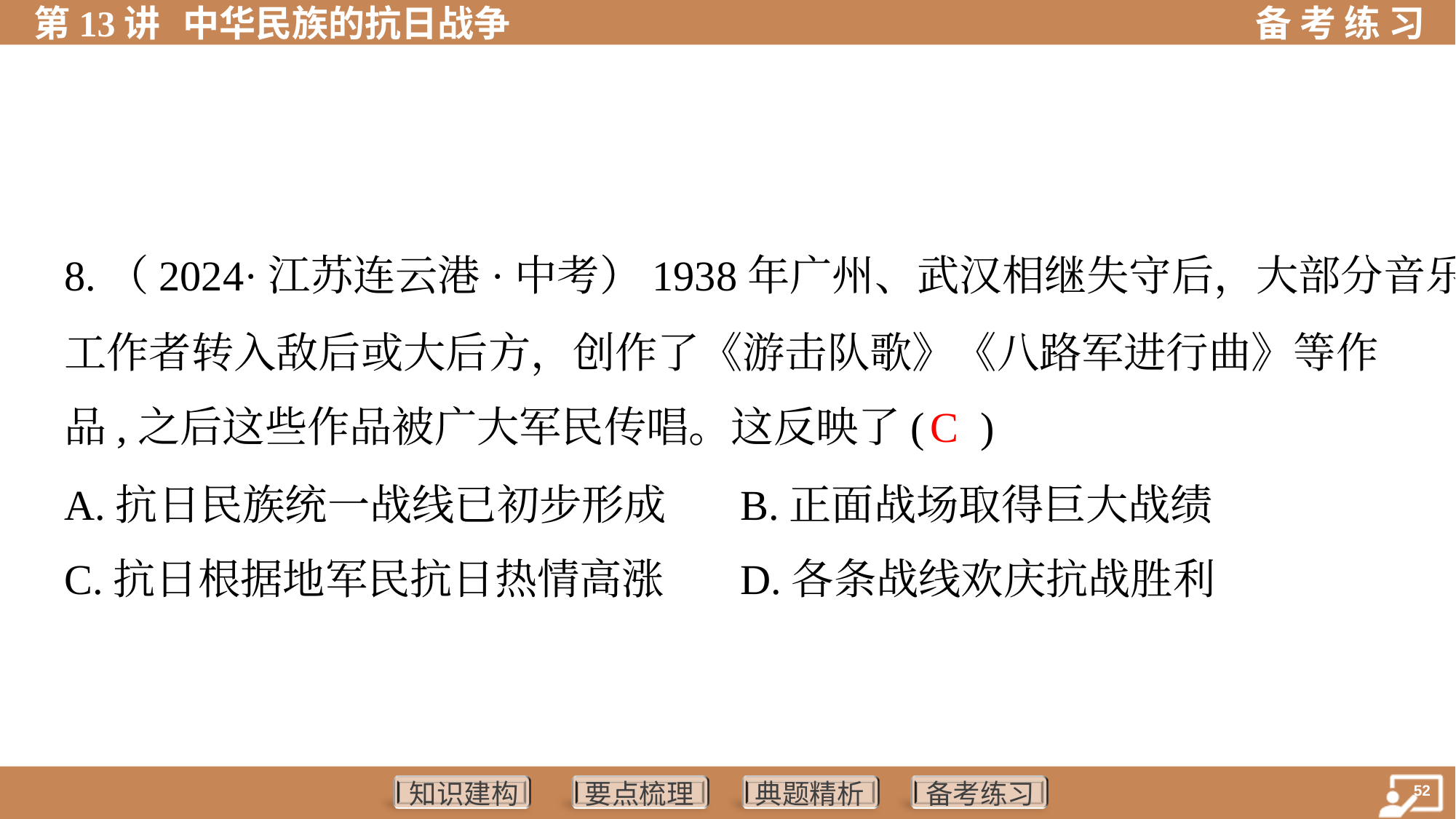

8.（2024·江苏连云港·中考）1938年广州、武汉相继失守后，大部分音乐
工作者转入敌后或大后方，创作了《游击队歌》《八路军进行曲》等作
品,之后这些作品被广大军民传唱。这反映了(     )
C
A.抗日民族统一战线已初步形成	B.正面战场取得巨大战绩
C.抗日根据地军民抗日热情高涨	D.各条战线欢庆抗战胜利